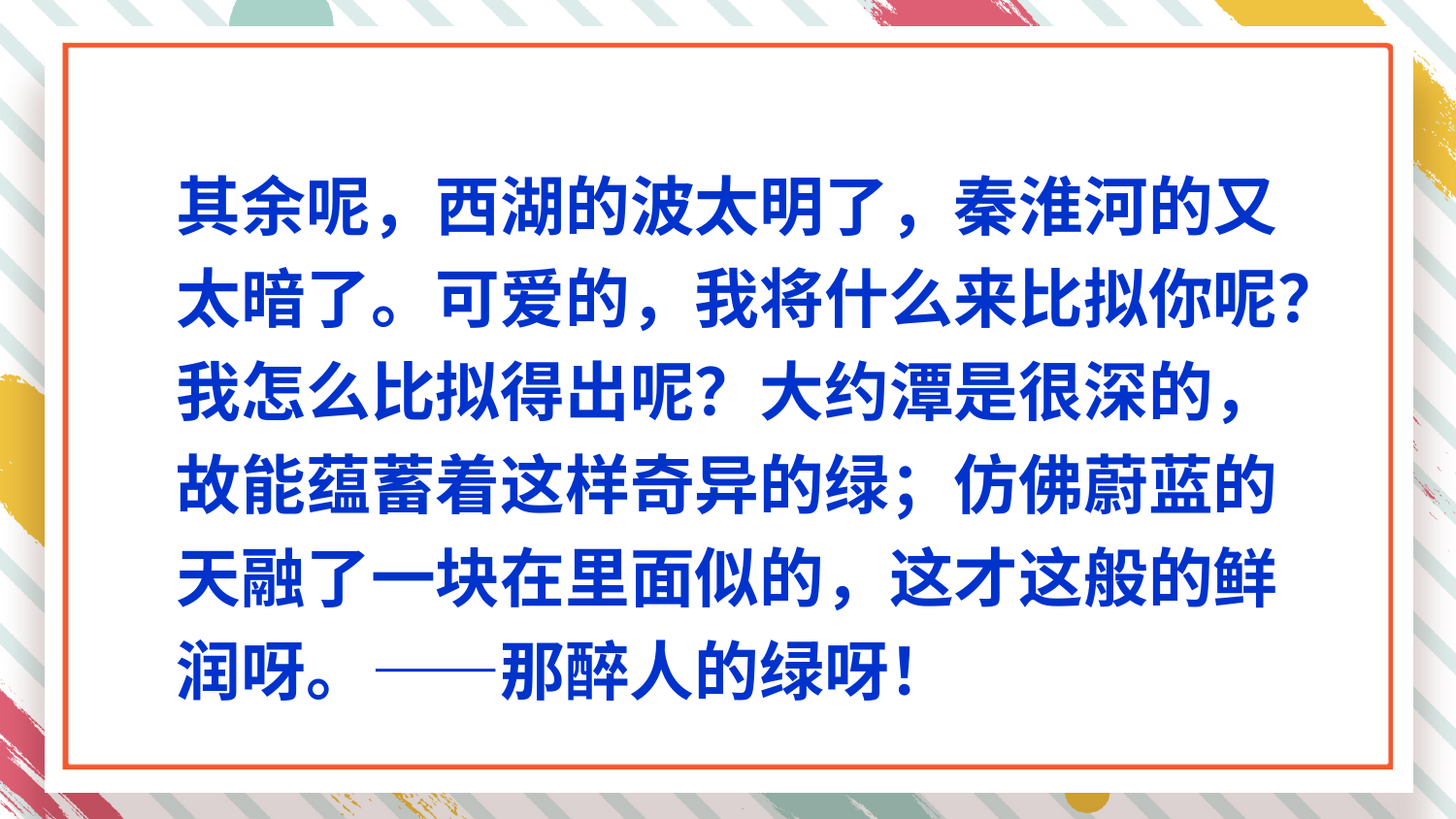

其余呢，西湖的波太明了，秦淮河的又太暗了。可爱的，我将什么来比拟你呢？我怎么比拟得出呢？大约潭是很深的，故能蕴蓄着这样奇异的绿；仿佛蔚蓝的天融了一块在里面似的，这才这般的鲜润呀。——那醉人的绿呀！